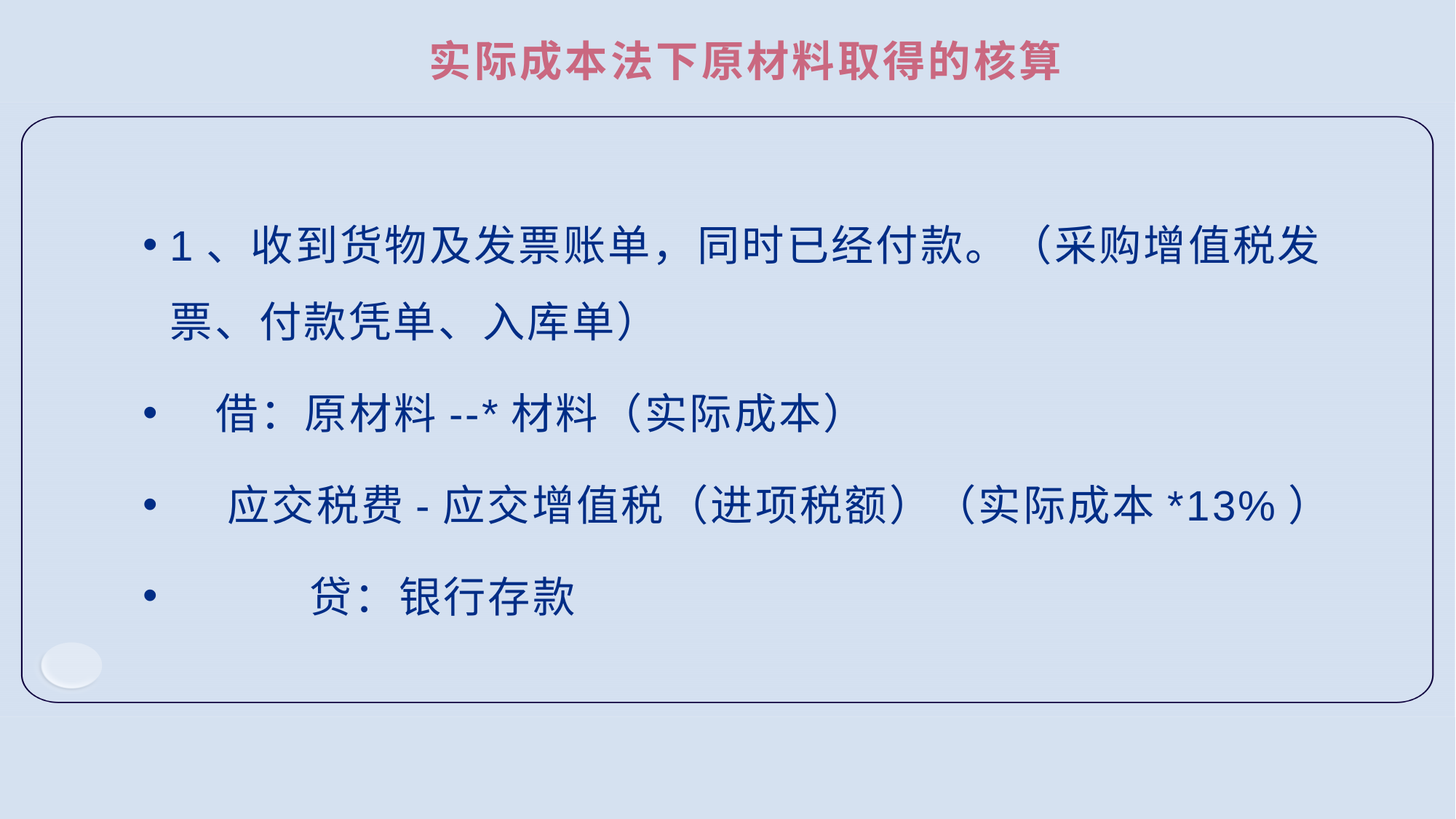

# 实际成本法下原材料取得的核算
1、收到货物及发票账单，同时已经付款。（采购增值税发票、付款凭单、入库单）
   借：原材料--*材料（实际成本）
    应交税费-应交增值税（进项税额）（实际成本*13%）
           贷：银行存款